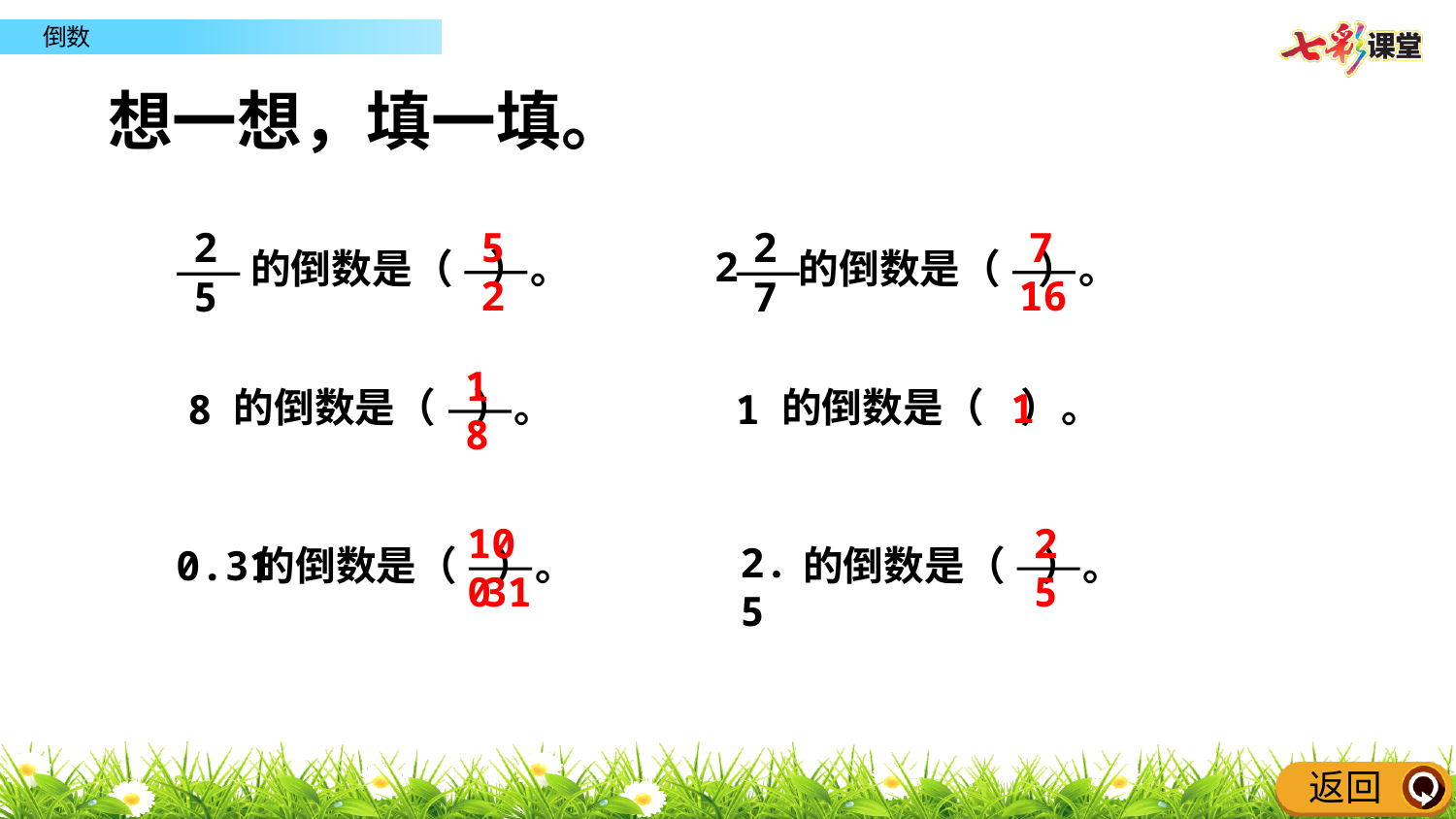

想一想，填一填。
2
5

5
2

2
7

7
16

2
的倒数是（    ）。
的倒数是（    ）。
1
8

的倒数是（    ）。
的倒数是（    ）。
1
8
1
100
31

2
5

2.5
的倒数是（    ）。
的倒数是（    ）。
0.31